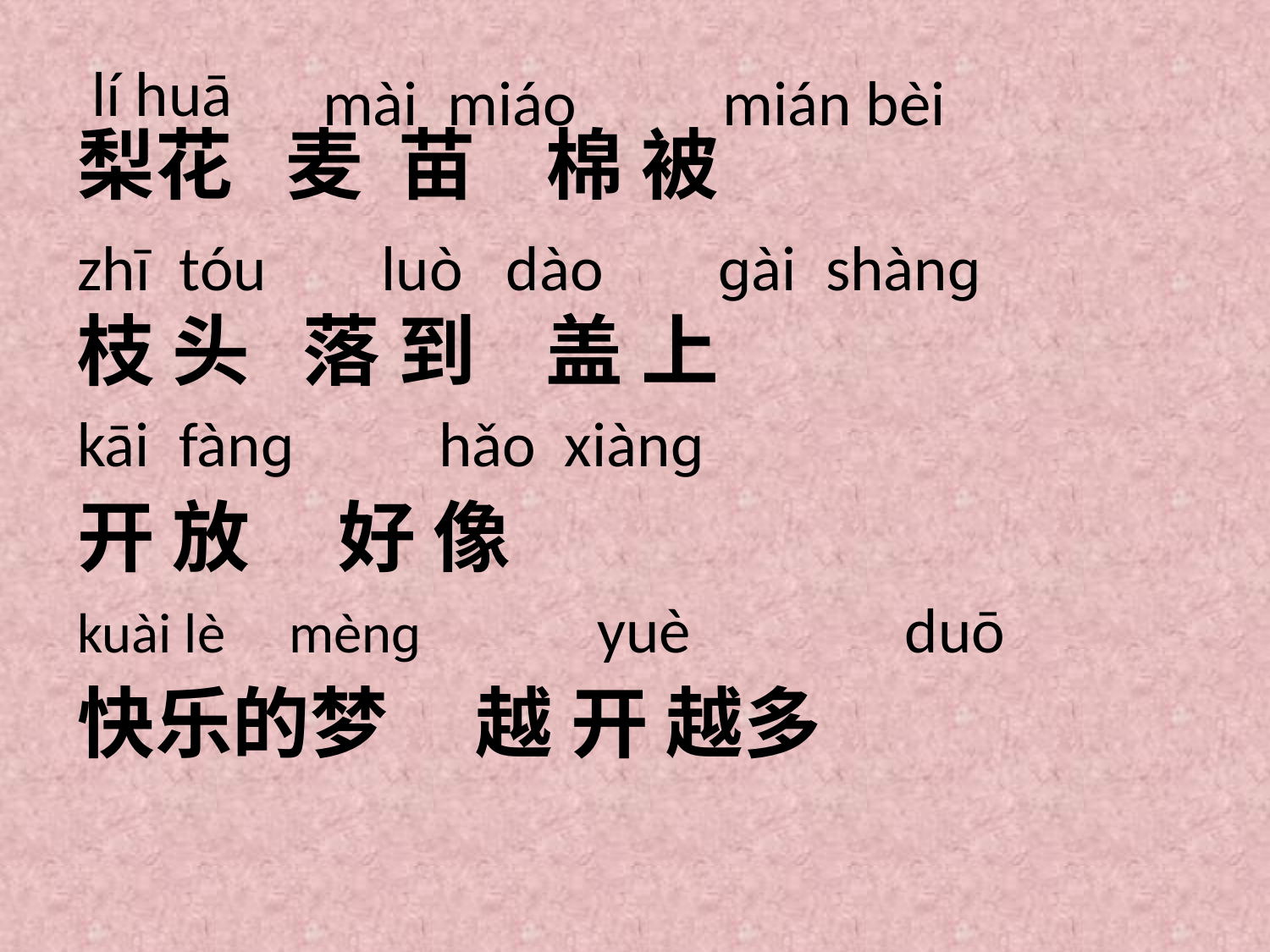

lí huā
     mài  miáo
   mián bèi
梨花   麦  苗    棉 被

枝 头   落 到    盖 上

开 放     好 像

快乐的梦     越 开 越多
zhī  tóu
luò   dào
     ɡài  shànɡ
kāi  fànɡ
   hǎo  xiànɡ
kuài lè     mènɡ
yuè
 duō